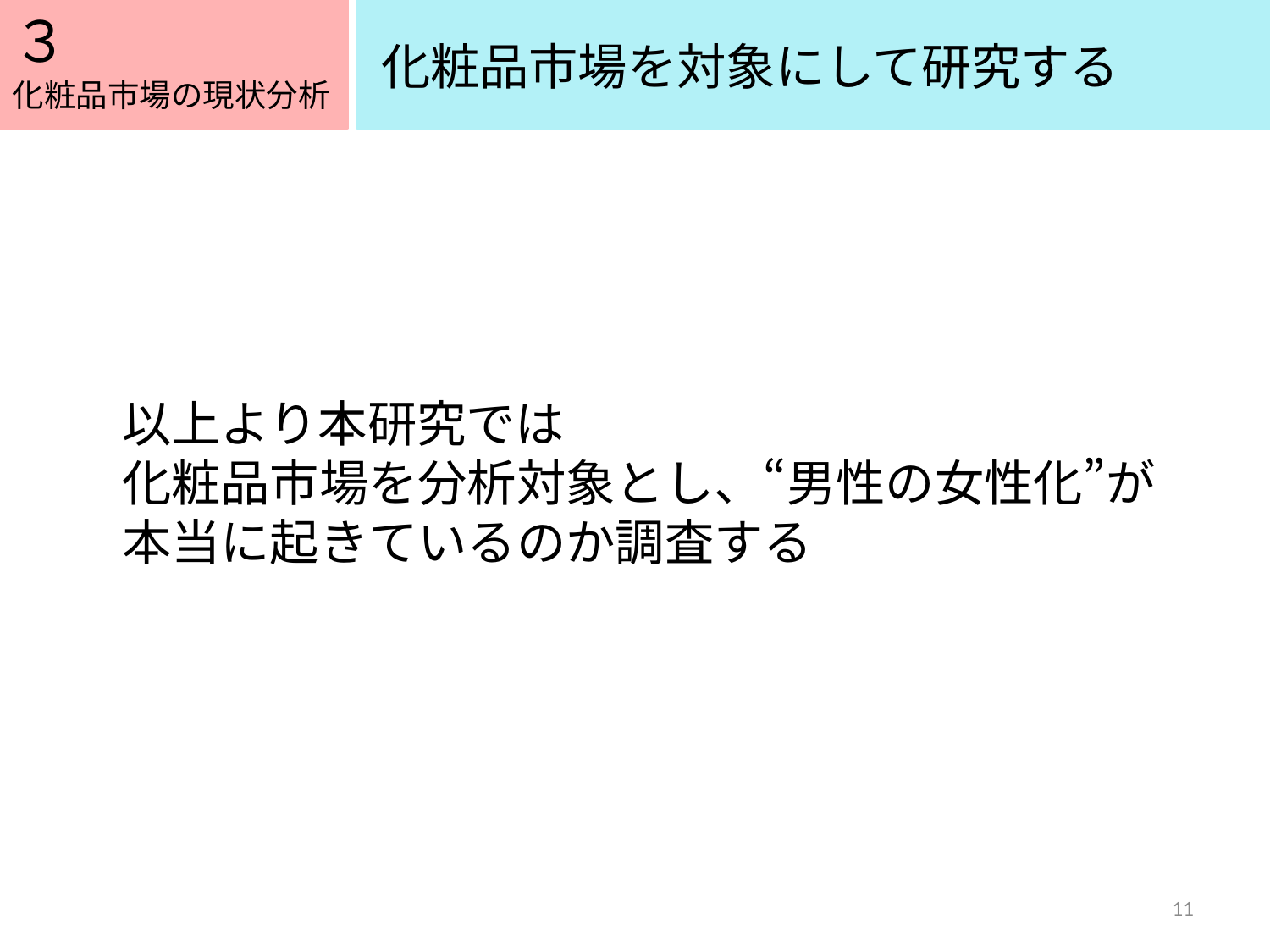

３
５

化粧品市場を対象にして研究する
化粧品市場の現状分析

以上より本研究では
化粧品市場を分析対象とし、“男性の女性化”が
本当に起きているのか調査する

11